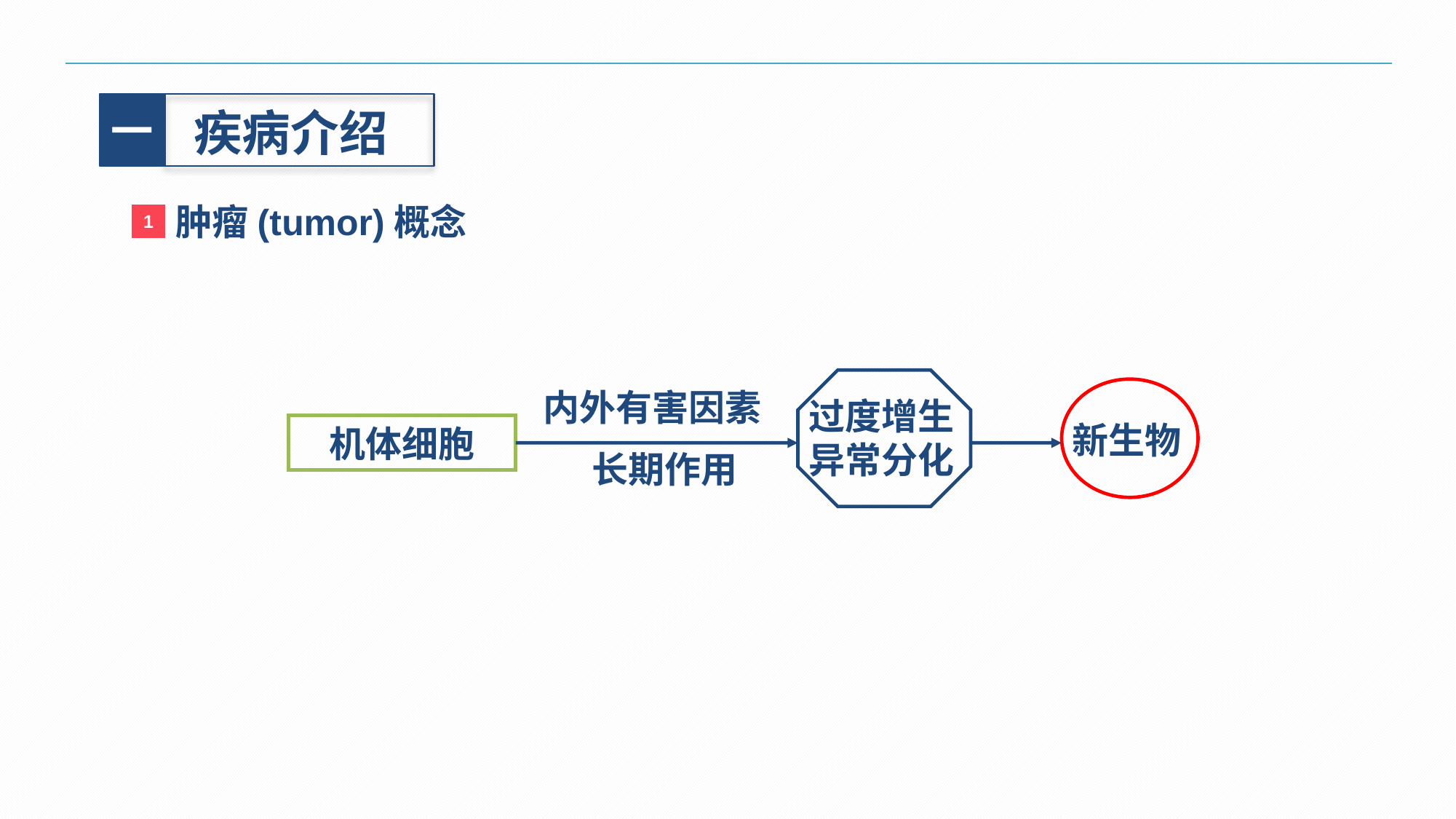

一

疾病介绍
肿瘤(tumor)概念
1

过度增生异常分化
内外有害因素
  长期作用

新生物

机体细胞